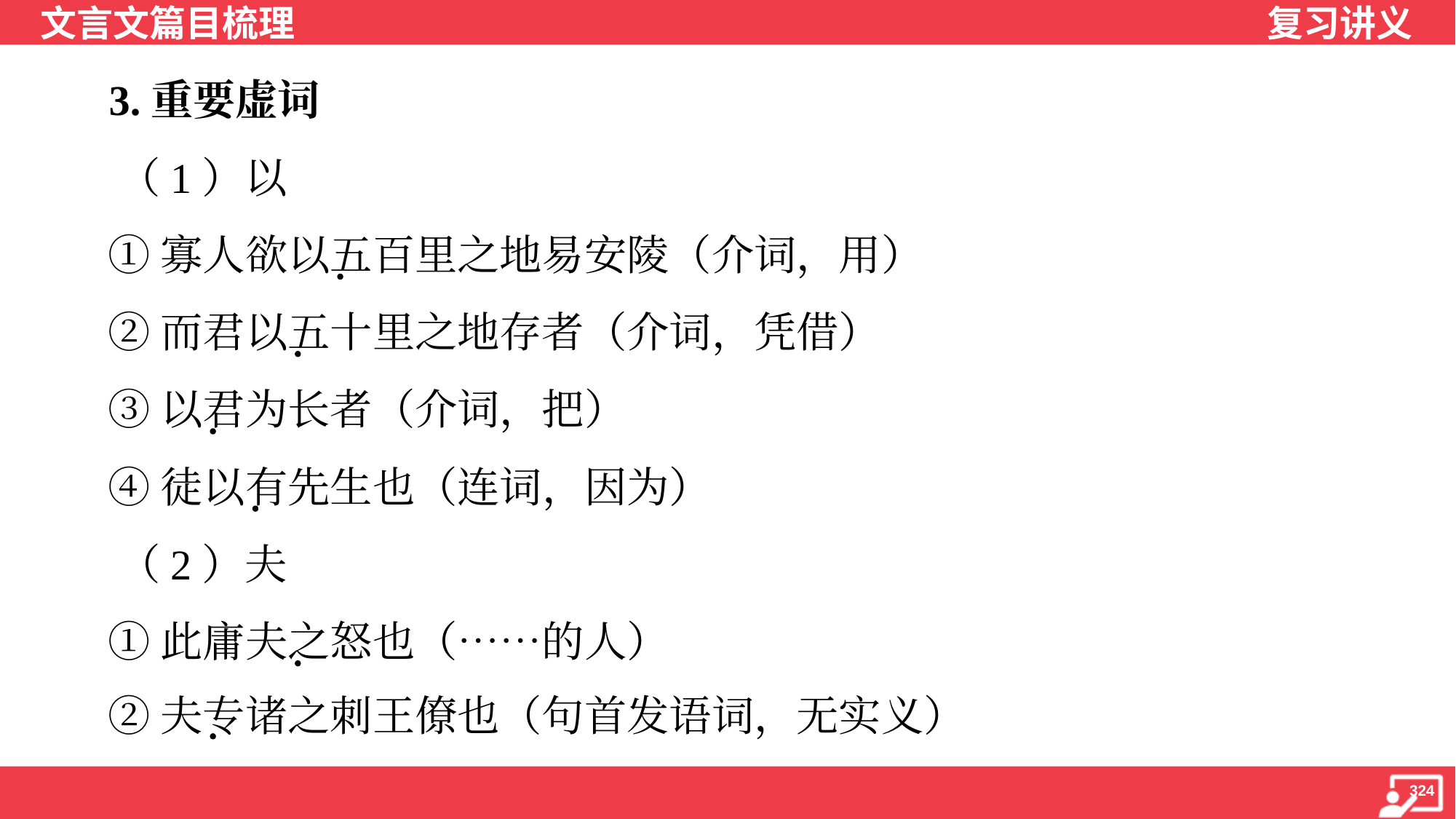

3.重要虚词
    （1）以
    ①寡人欲以五百里之地易安陵（介词，用）
    ②而君以五十里之地存者（介词，凭借）
    ③以君为长者（介词，把）
    ④徒以有先生也（连词，因为）
    （2）夫
    ①此庸夫之怒也（……的人）
    ②夫专诸之刺王僚也（句首发语词，无实义）